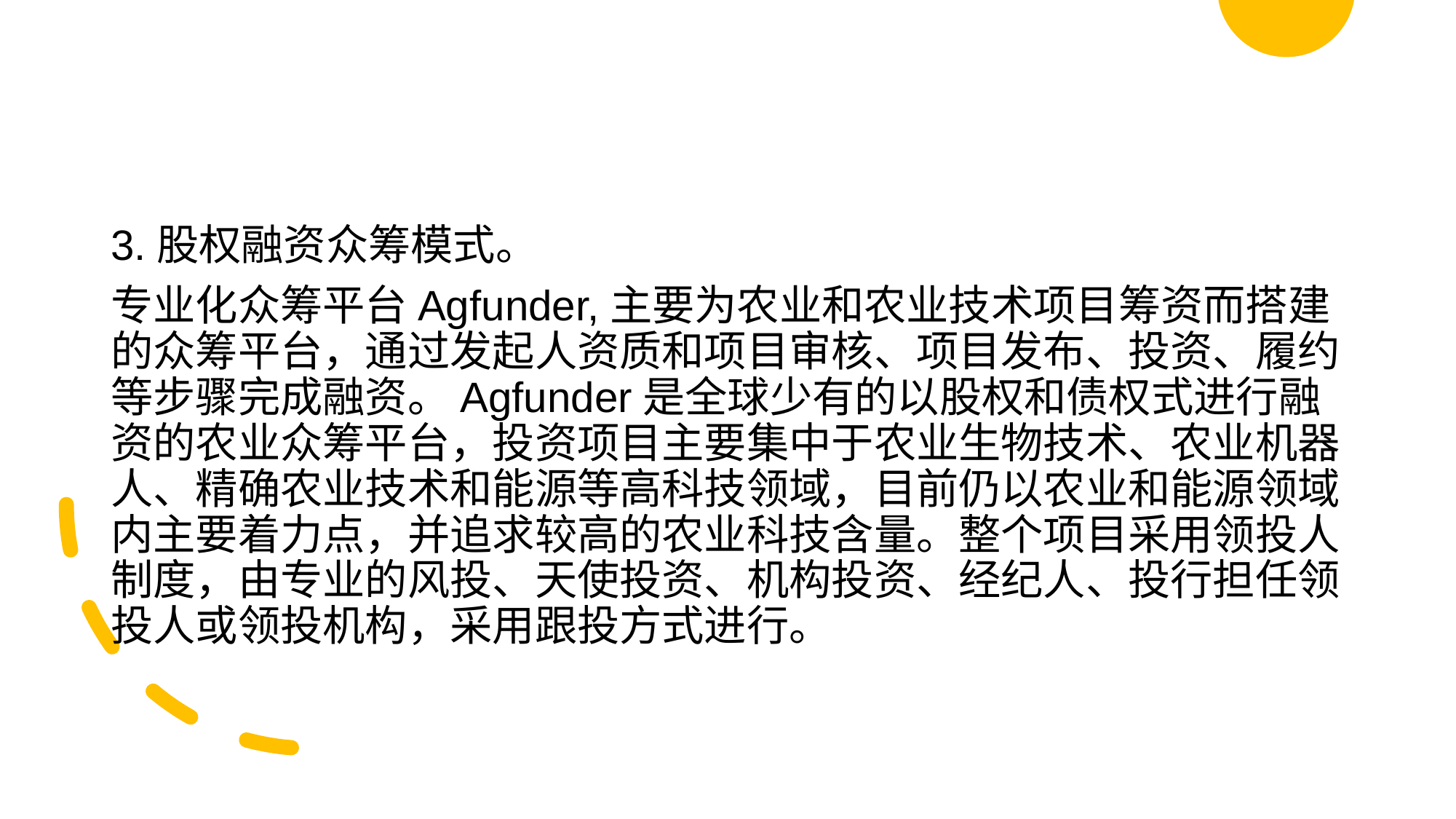

#
3.股权融资众筹模式。
专业化众筹平台Agfunder,主要为农业和农业技术项目筹资而搭建的众筹平台，通过发起人资质和项目审核、项目发布、投资、履约等步骤完成融资。Agfunder是全球少有的以股权和债权式进行融资的农业众筹平台，投资项目主要集中于农业生物技术、农业机器人、精确农业技术和能源等高科技领域，目前仍以农业和能源领域内主要着力点，并追求较高的农业科技含量。整个项目采用领投人制度，由专业的风投、天使投资、机构投资、经纪人、投行担任领投人或领投机构，采用跟投方式进行。